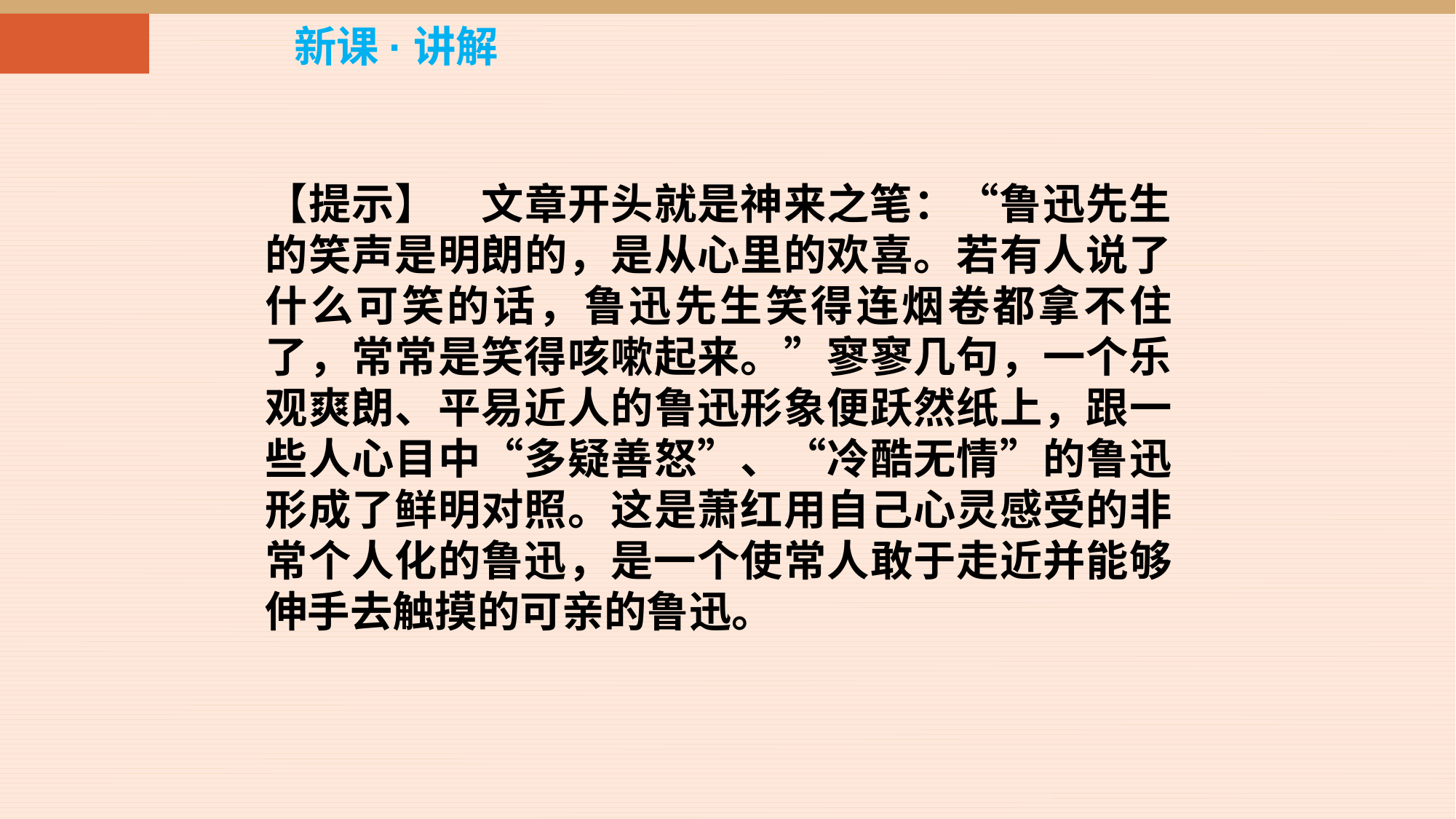

新课·讲解
【提示】　文章开头就是神来之笔：“鲁迅先生的笑声是明朗的，是从心里的欢喜。若有人说了什么可笑的话，鲁迅先生笑得连烟卷都拿不住了，常常是笑得咳嗽起来。”寥寥几句，一个乐观爽朗、平易近人的鲁迅形象便跃然纸上，跟一些人心目中“多疑善怒”、“冷酷无情”的鲁迅形成了鲜明对照。这是萧红用自己心灵感受的非常个人化的鲁迅，是一个使常人敢于走近并能够伸手去触摸的可亲的鲁迅。